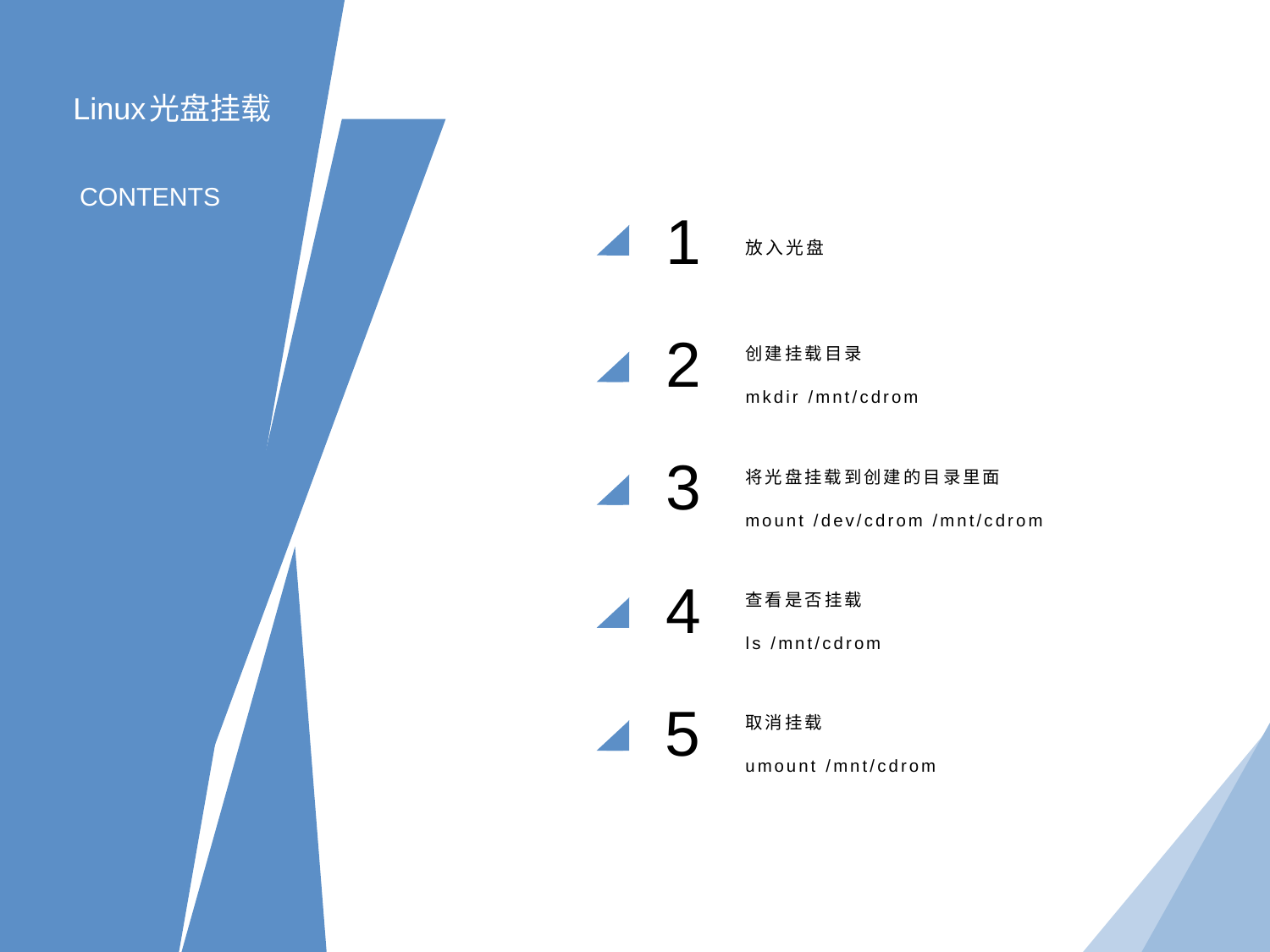

Linux光盘挂载

CONTENTS
1
放入光盘

2
创建挂载目录
mkdir /mnt/cdrom

3
将光盘挂载到创建的目录里面
mount /dev/cdrom /mnt/cdrom

4
查看是否挂载
ls /mnt/cdrom

5
取消挂载
umount /mnt/cdrom